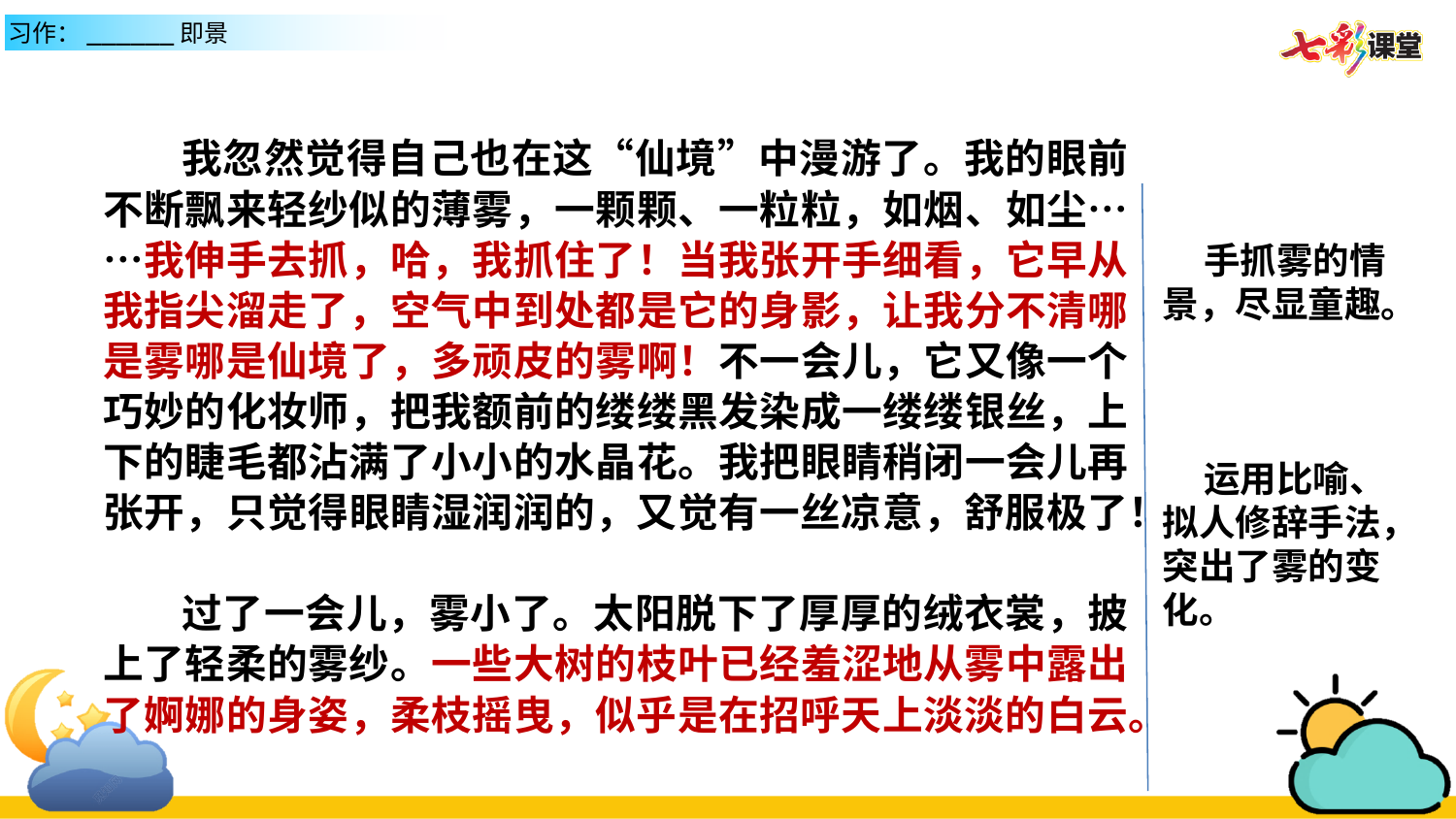

手抓雾的情景，尽显童趣。

    运用比喻、拟人修辞手法，突出了雾的变化。

  我忽然觉得自己也在这“仙境”中漫游了。我的眼前不断飘来轻纱似的薄雾，一颗颗、一粒粒，如烟、如尘……我伸手去抓，哈，我抓住了！当我张开手细看，它早从我指尖溜走了，空气中到处都是它的身影，让我分不清哪是雾哪是仙境了，多顽皮的雾啊！不一会儿，它又像一个巧妙的化妆师，把我额前的缕缕黑发染成一缕缕银丝，上下的睫毛都沾满了小小的水晶花。我把眼睛稍闭一会儿再张开，只觉得眼睛湿润润的，又觉有一丝凉意，舒服极了！
  过了一会儿，雾小了。太阳脱下了厚厚的绒衣裳，披上了轻柔的雾纱。一些大树的枝叶已经羞涩地从雾中露出了婀娜的身姿，柔枝摇曳，似乎是在招呼天上淡淡的白云。